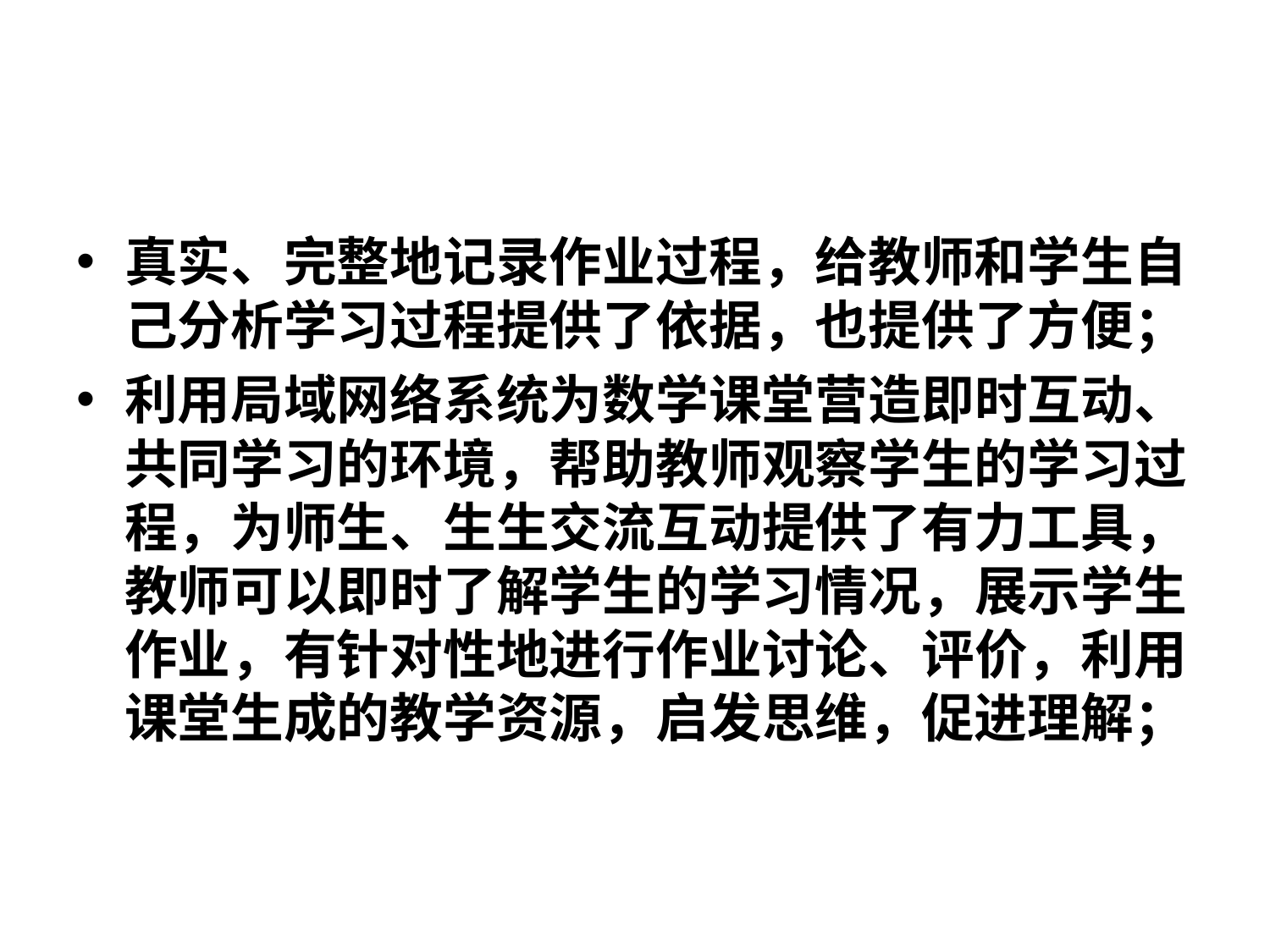

#
真实、完整地记录作业过程，给教师和学生自己分析学习过程提供了依据，也提供了方便；
利用局域网络系统为数学课堂营造即时互动、共同学习的环境，帮助教师观察学生的学习过程，为师生、生生交流互动提供了有力工具，教师可以即时了解学生的学习情况，展示学生作业，有针对性地进行作业讨论、评价，利用课堂生成的教学资源，启发思维，促进理解；